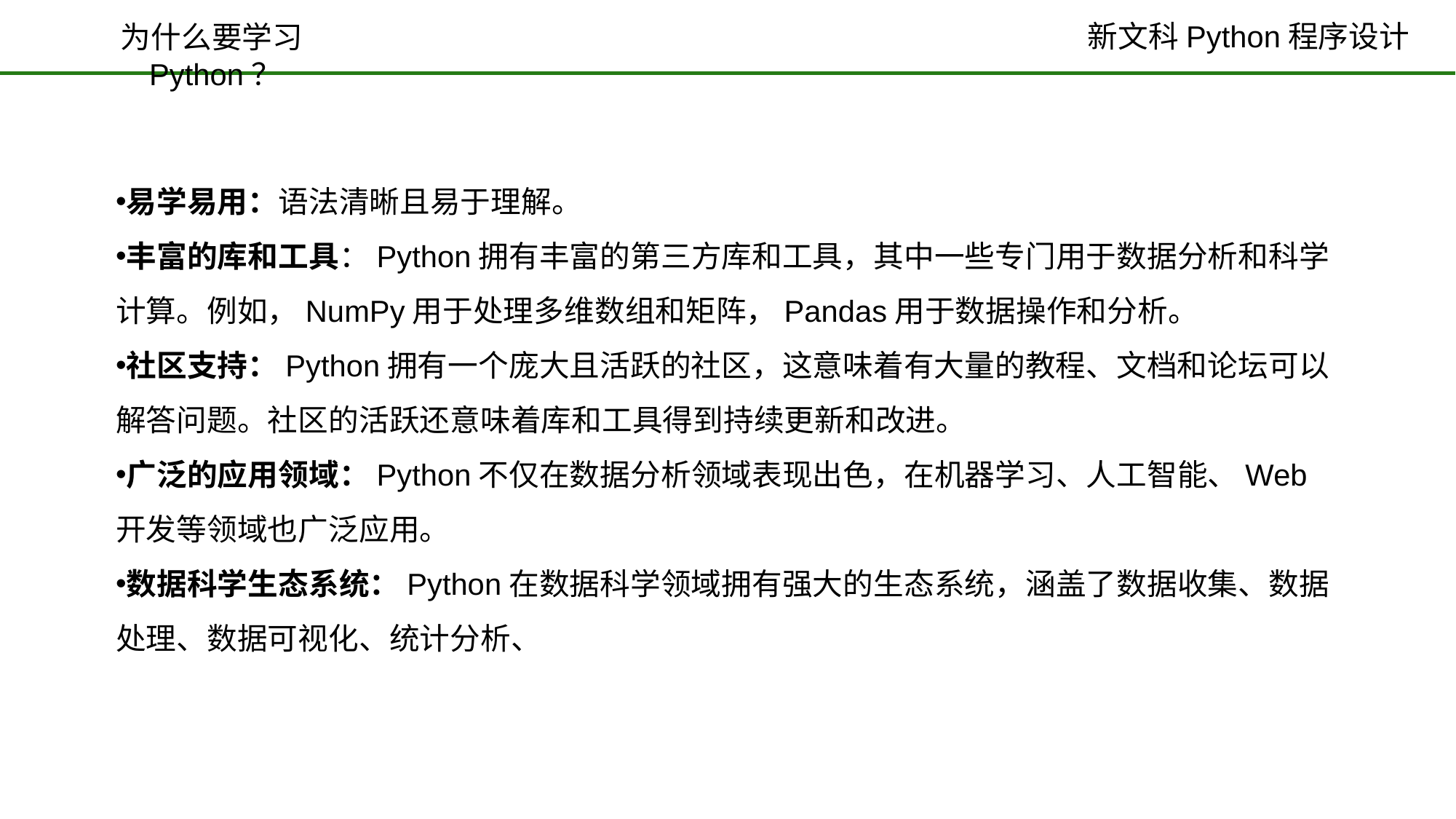

为什么要学习Python？
易学易用：语法清晰且易于理解。
丰富的库和工具：Python拥有丰富的第三方库和工具，其中一些专门用于数据分析和科学计算。例如，NumPy用于处理多维数组和矩阵，Pandas用于数据操作和分析。
社区支持：Python拥有一个庞大且活跃的社区，这意味着有大量的教程、文档和论坛可以解答问题。社区的活跃还意味着库和工具得到持续更新和改进。
广泛的应用领域：Python不仅在数据分析领域表现出色，在机器学习、人工智能、Web开发等领域也广泛应用。
数据科学生态系统：Python在数据科学领域拥有强大的生态系统，涵盖了数据收集、数据处理、数据可视化、统计分析、